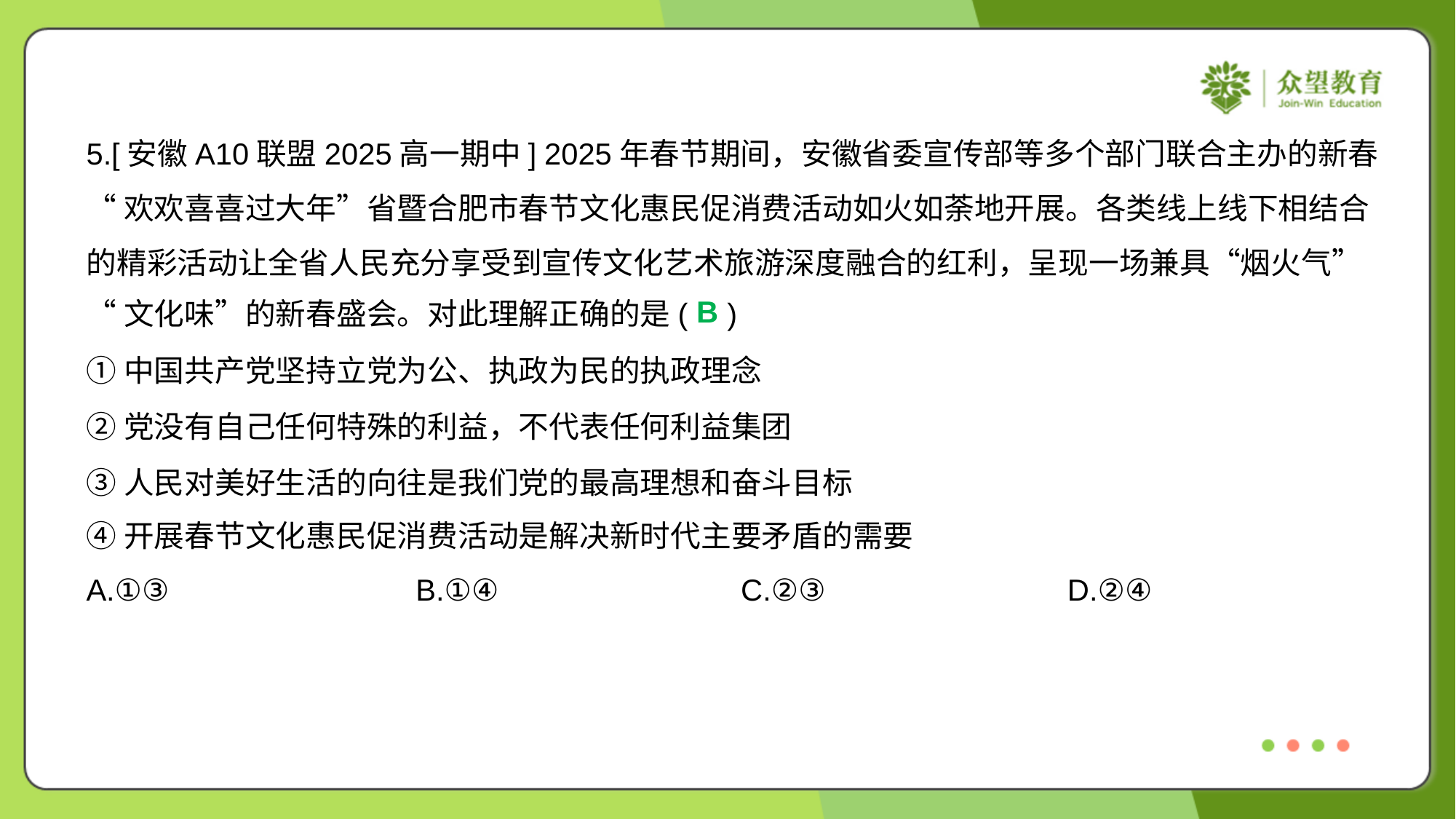

5.[安徽A10联盟2025高一期中] 2025年春节期间，安徽省委宣传部等多个部门联合主办的新春
“欢欢喜喜过大年”省暨合肥市春节文化惠民促消费活动如火如荼地开展。各类线上线下相结合
的精彩活动让全省人民充分享受到宣传文化艺术旅游深度融合的红利，呈现一场兼具“烟火气”
“文化味”的新春盛会。对此理解正确的是(     )
B
①中国共产党坚持立党为公、执政为民的执政理念
②党没有自己任何特殊的利益，不代表任何利益集团
③人民对美好生活的向往是我们党的最高理想和奋斗目标
④开展春节文化惠民促消费活动是解决新时代主要矛盾的需要
A.①③	B.①④	C.②③	D.②④